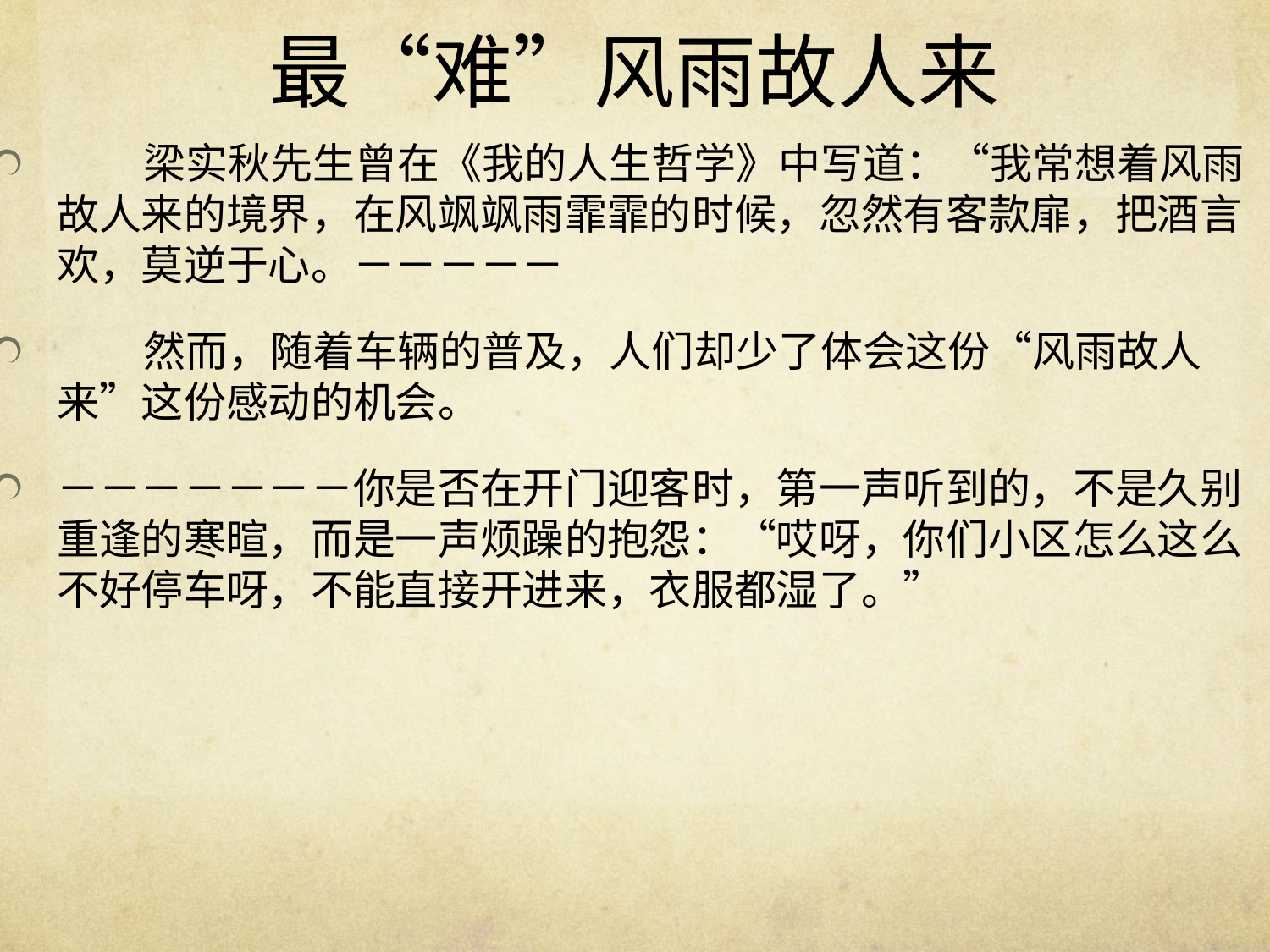

# 最“难”风雨故人来
        梁实秋先生曾在《我的人生哲学》中写道：“我常想着风雨故人来的境界，在风飒飒雨霏霏的时候，忽然有客款扉，把酒言欢，莫逆于心。－－－－－
        然而，随着车辆的普及，人们却少了体会这份“风雨故人来”这份感动的机会。
－－－－－－－你是否在开门迎客时，第一声听到的，不是久别重逢的寒暄，而是一声烦躁的抱怨：“哎呀，你们小区怎么这么不好停车呀，不能直接开进来，衣服都湿了。”